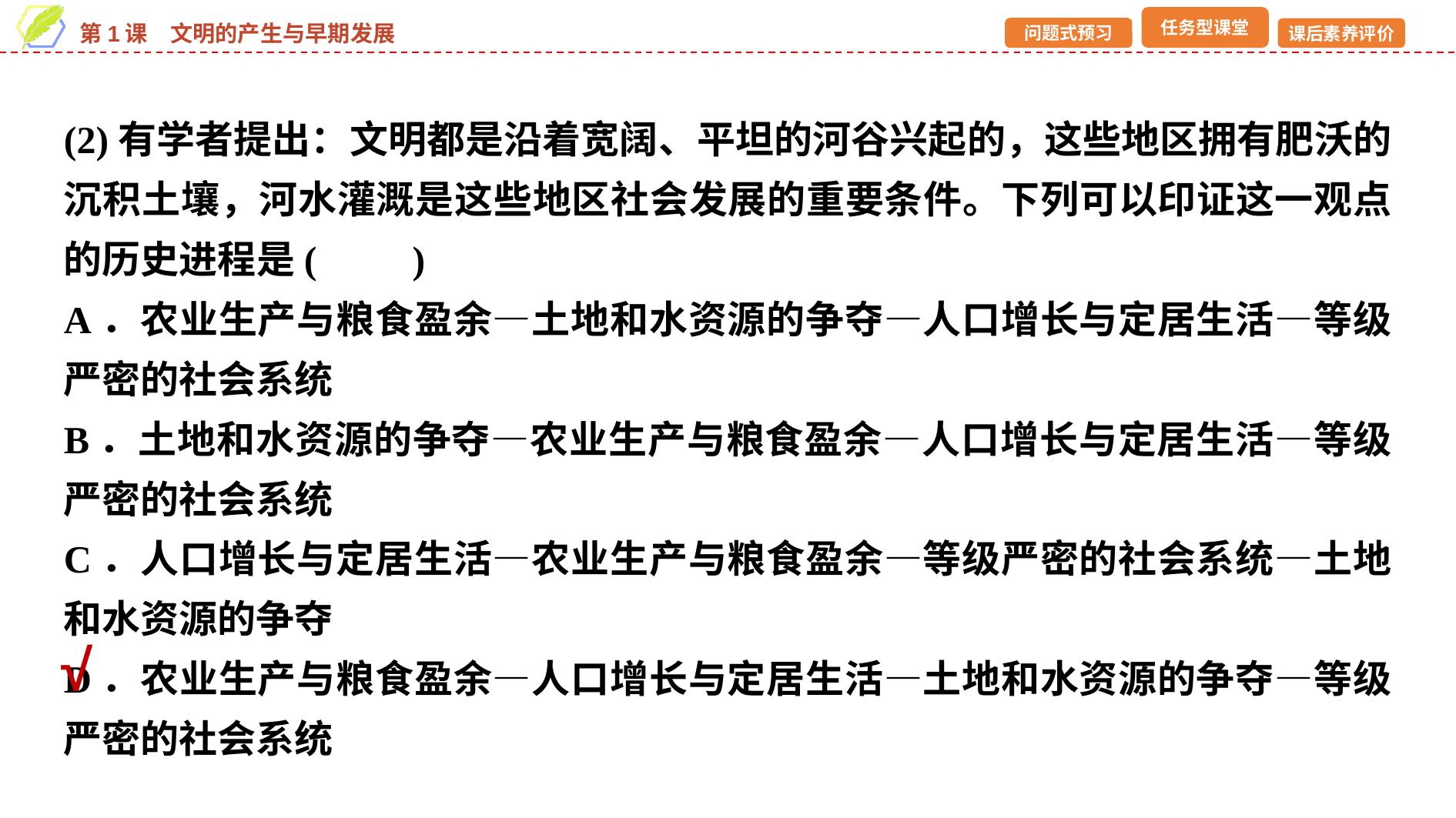

(2)有学者提出：文明都是沿着宽阔、平坦的河谷兴起的，这些地区拥有肥沃的沉积土壤，河水灌溉是这些地区社会发展的重要条件。下列可以印证这一观点的历史进程是(　　)
A．农业生产与粮食盈余—土地和水资源的争夺—人口增长与定居生活—等级严密的社会系统
B．土地和水资源的争夺—农业生产与粮食盈余—人口增长与定居生活—等级严密的社会系统
C．人口增长与定居生活—农业生产与粮食盈余—等级严密的社会系统—土地和水资源的争夺
D．农业生产与粮食盈余—人口增长与定居生活—土地和水资源的争夺—等级严密的社会系统
√